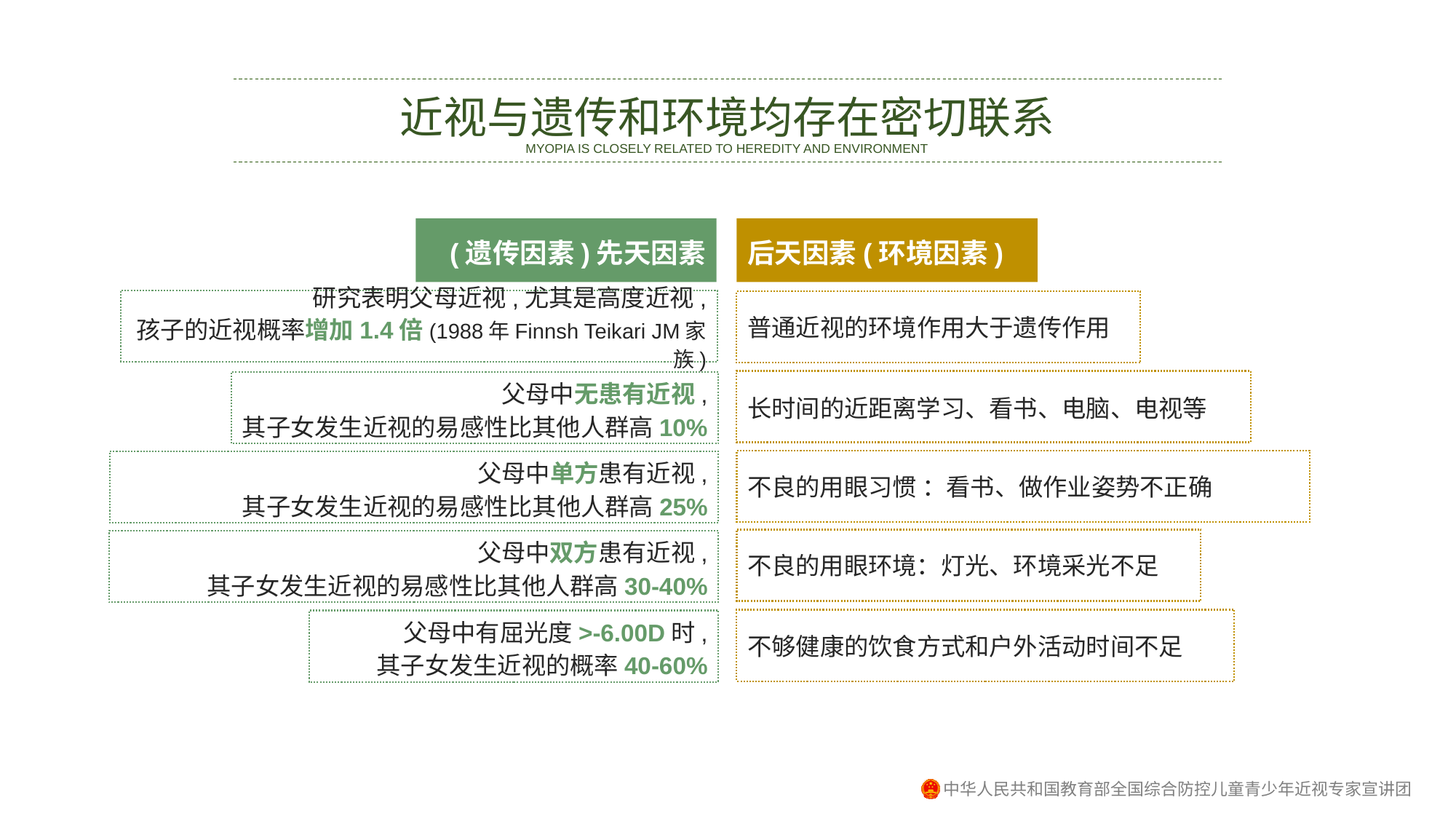

近视与遗传和环境均存在密切联系
MYOPIA IS CLOSELY RELATED TO HEREDITY AND ENVIRONMENT
(遗传因素)先天因素
后天因素(环境因素)
研究表明父母近视,尤其是高度近视,
孩子的近视概率增加1.4倍(1988年Finnsh Teikari JM家族)
普通近视的环境作用大于遗传作用
长时间的近距离学习、看书、电脑、电视等
父母中无患有近视,
其子女发生近视的易感性比其他人群高10%
不良的用眼习惯 ：看书、做作业姿势不正确
父母中单方患有近视,
其子女发生近视的易感性比其他人群高25%
不良的用眼环境：灯光、环境采光不足
父母中双方患有近视,
其子女发生近视的易感性比其他人群高30-40%
不够健康的饮食方式和户外活动时间不足
父母中有屈光度>-6.00D时,
其子女发生近视的概率40-60%